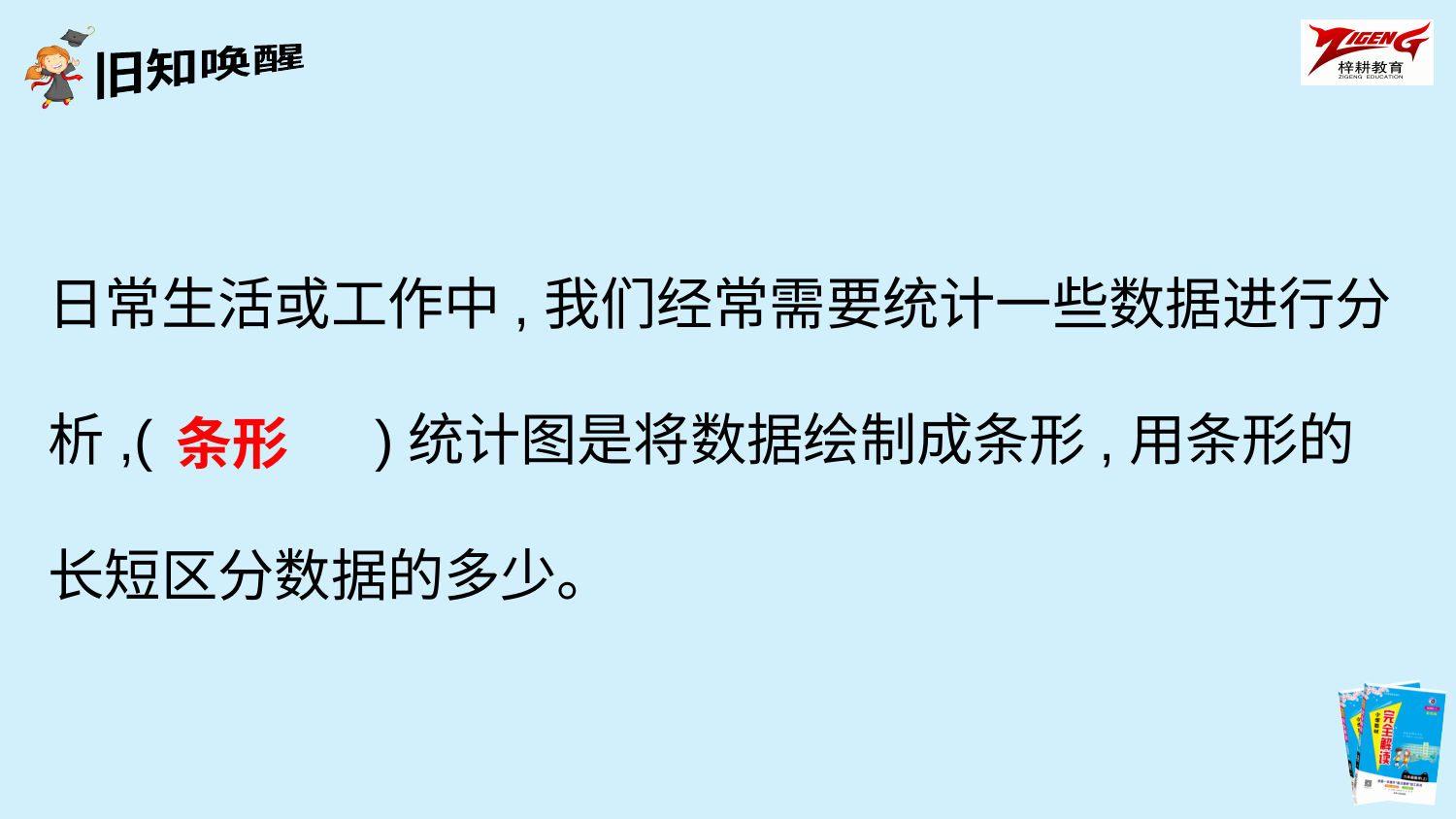

日常生活或工作中,我们经常需要统计一些数据进行分析,(　　　  )统计图是将数据绘制成条形,用条形的长短区分数据的多少。
条形